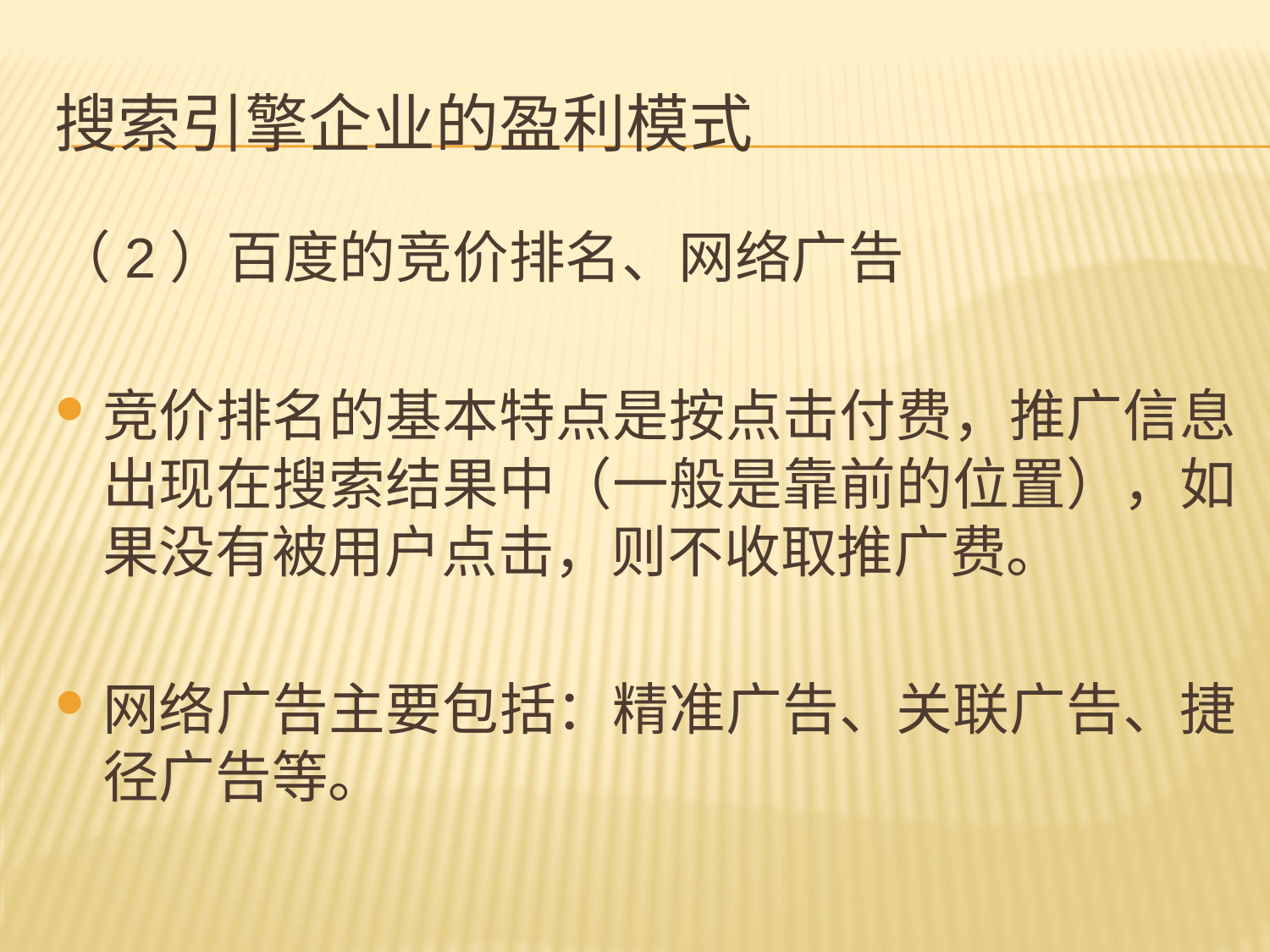

# 搜索引擎企业的盈利模式
（2）百度的竞价排名、网络广告

竞价排名的基本特点是按点击付费，推广信息出现在搜索结果中（一般是靠前的位置），如果没有被用户点击，则不收取推广费。

网络广告主要包括：精准广告、关联广告、捷径广告等。